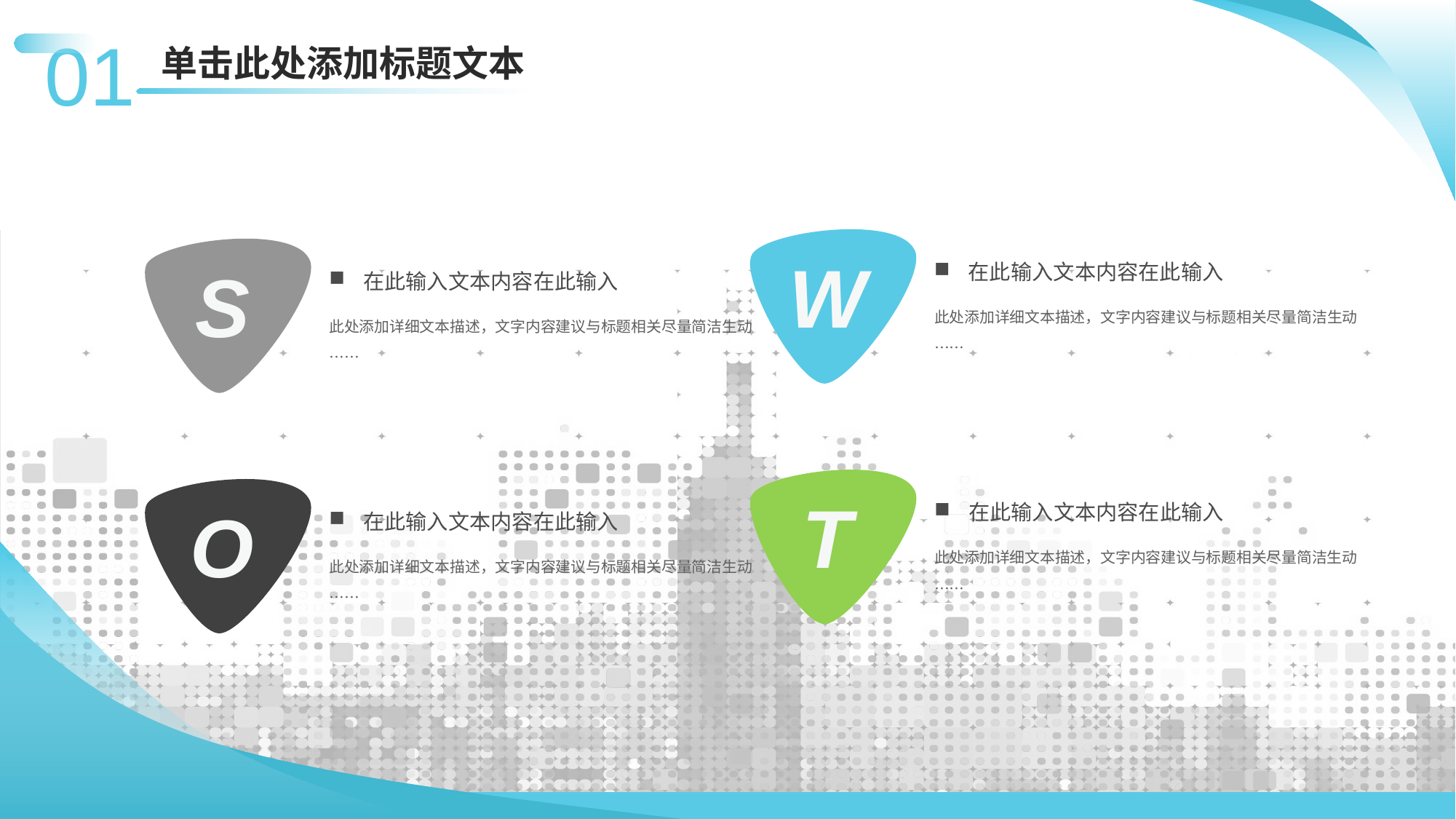

01

单击此处添加标题文本

W
在此输入文本内容在此输入
此处添加详细文本描述，文字内容建议与标题相关尽量简洁生动……

S
在此输入文本内容在此输入
此处添加详细文本描述，文字内容建议与标题相关尽量简洁生动……

T
在此输入文本内容在此输入
此处添加详细文本描述，文字内容建议与标题相关尽量简洁生动……

O
在此输入文本内容在此输入
此处添加详细文本描述，文字内容建议与标题相关尽量简洁生动……